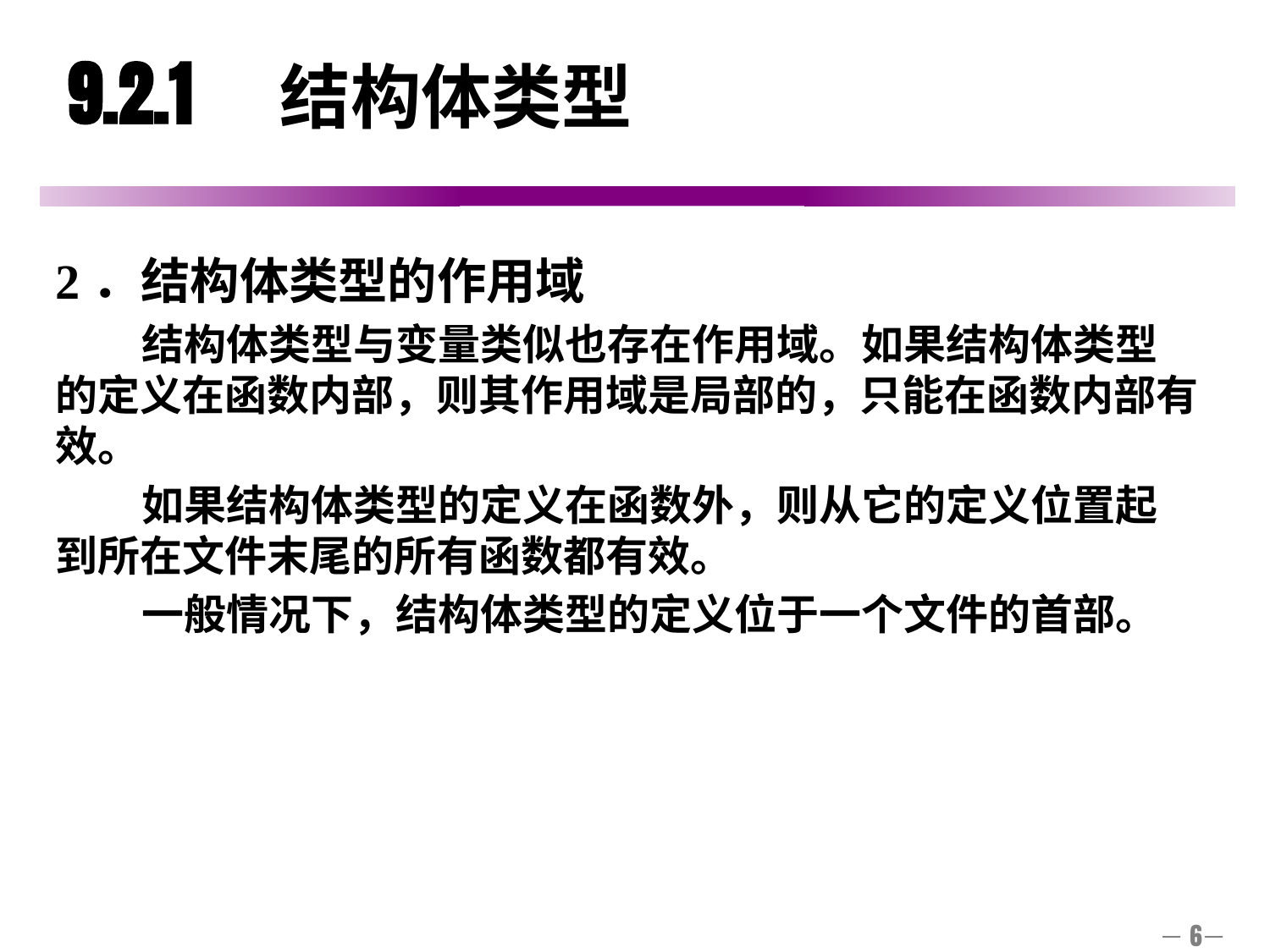

# 9.2.1　结构体类型
2．结构体类型的作用域
结构体类型与变量类似也存在作用域。如果结构体类型的定义在函数内部，则其作用域是局部的，只能在函数内部有效。
如果结构体类型的定义在函数外，则从它的定义位置起到所在文件末尾的所有函数都有效。
一般情况下，结构体类型的定义位于一个文件的首部。
－6－